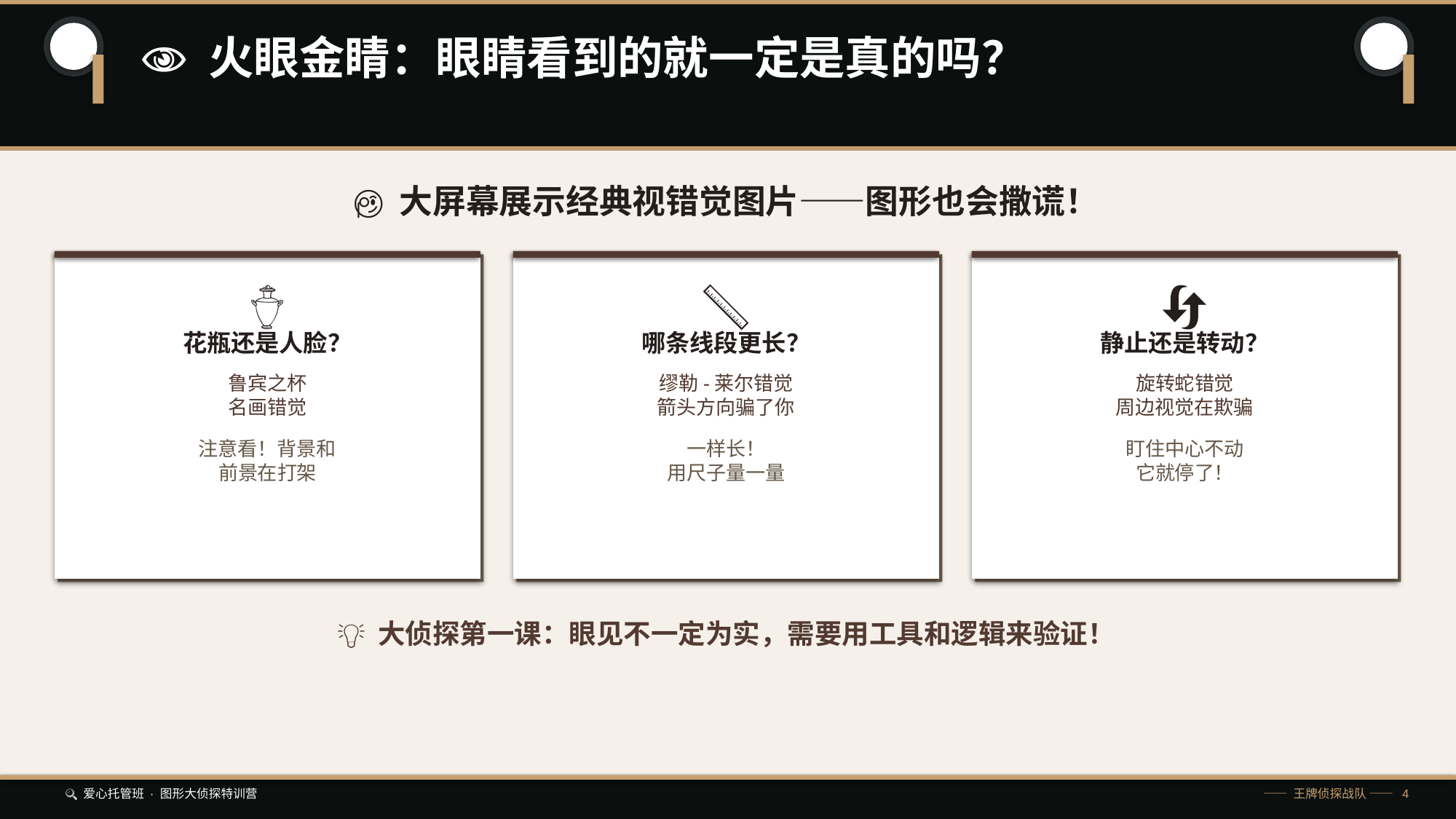

👁️ 火眼金睛：眼睛看到的就一定是真的吗？

🧐 大屏幕展示经典视错觉图片——图形也会撒谎！

🏺
📏
🔄
花瓶还是人脸？
哪条线段更长？
静止还是转动？
鲁宾之杯
名画错觉
缪勒-莱尔错觉
箭头方向骗了你
旋转蛇错觉
周边视觉在欺骗
注意看！背景和
前景在打架
一样长！
用尺子量一量
盯住中心不动
它就停了！
💡 大侦探第一课：眼见不一定为实，需要用工具和逻辑来验证！

🔍 爱心托管班 · 图形大侦探特训营
—— 王牌侦探战队 ——  4